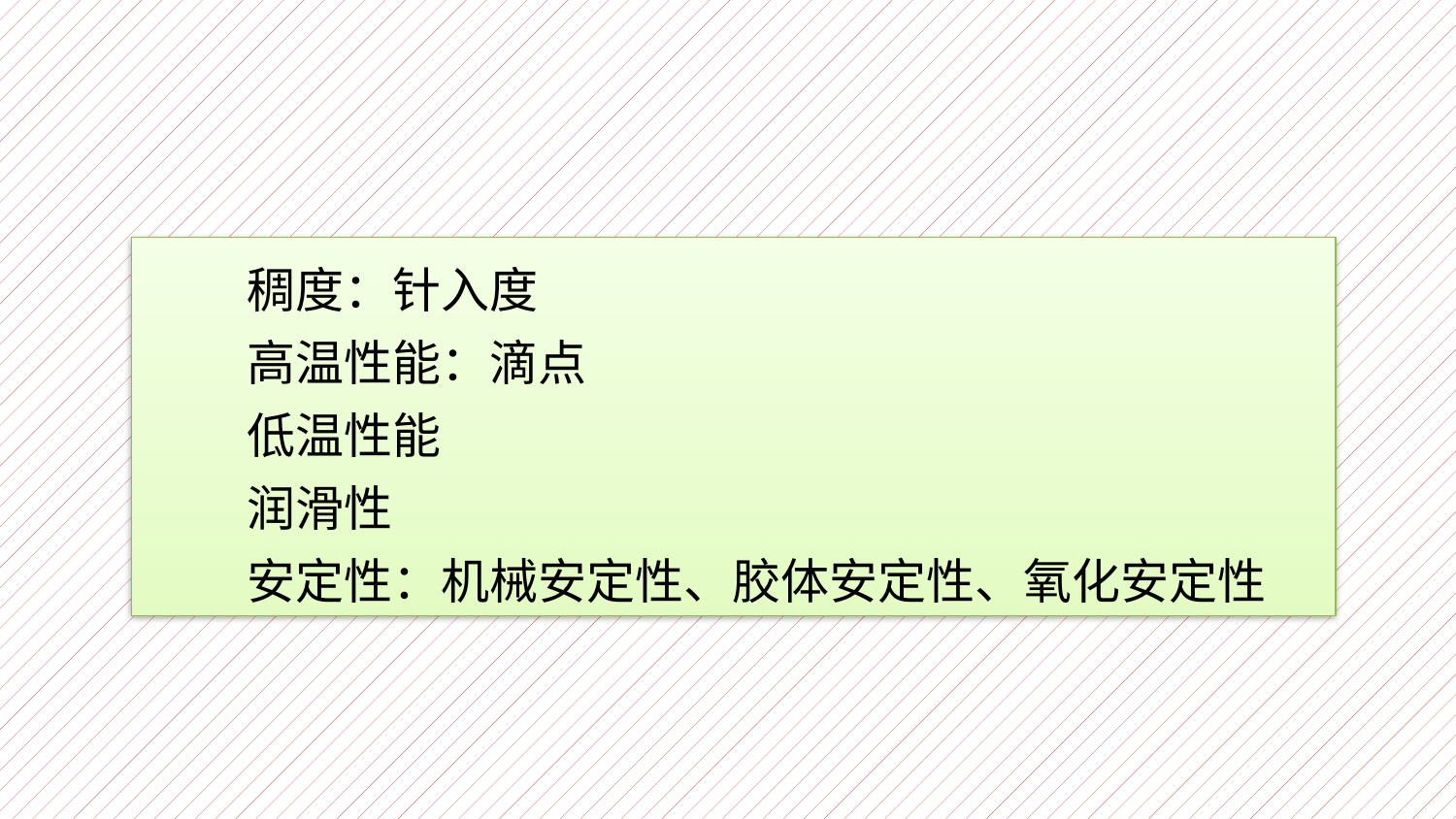

稠度：针入度
高温性能：滴点
低温性能
润滑性
安定性：机械安定性、胶体安定性、氧化安定性